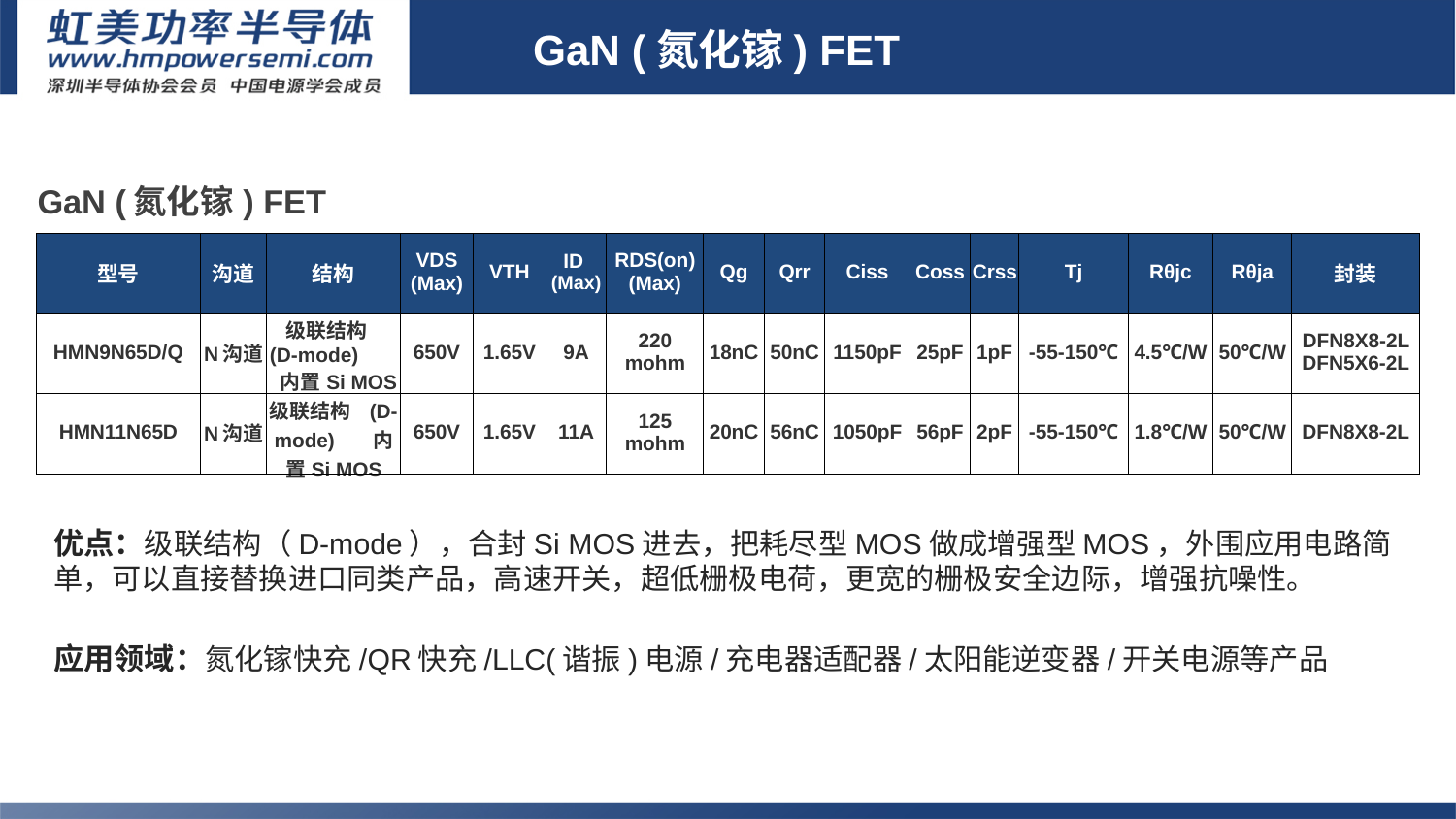

GaN (氮化镓) FET
| GaN (氮化镓) FET |  |  |  |  |  |  |  |  |  |  |  |  |  |  |  |
| --- | --- | --- | --- | --- | --- | --- | --- | --- | --- | --- | --- | --- | --- | --- | --- |
| 型号 | 沟道 | 结构 | VDS (Max) | VTH | ID (Max) | RDS(on) (Max) | Qg | Qrr | Ciss | Coss | Crss | Tj | Rθjc | Rθja | 封装 |
| HMN9N65D/Q | N沟道 | 级联结构 (D-mode) 内置Si MOS | 650V | 1.65V | 9A | 220 mohm | 18nC | 50nC | 1150pF | 25pF | 1pF | -55-150℃ | 4.5℃/W | 50℃/W | DFN8X8-2L DFN5X6-2L |
| HMN11N65D | N沟道 | 级联结构 (D-mode) 内置Si MOS | 650V | 1.65V | 11A | 125 mohm | 20nC | 56nC | 1050pF | 56pF | 2pF | -55-150℃ | 1.8℃/W | 50℃/W | DFN8X8-2L |
# 1-2
优点：级联结构（D-mode），合封Si MOS进去，把耗尽型MOS做成增强型MOS，外围应用电路简单，可以直接替换进口同类产品，高速开关，超低栅极电荷，更宽的栅极安全边际，增强抗噪性。

应用领域：氮化镓快充/QR快充/LLC(谐振)电源/充电器适配器/太阳能逆变器/开关电源等产品